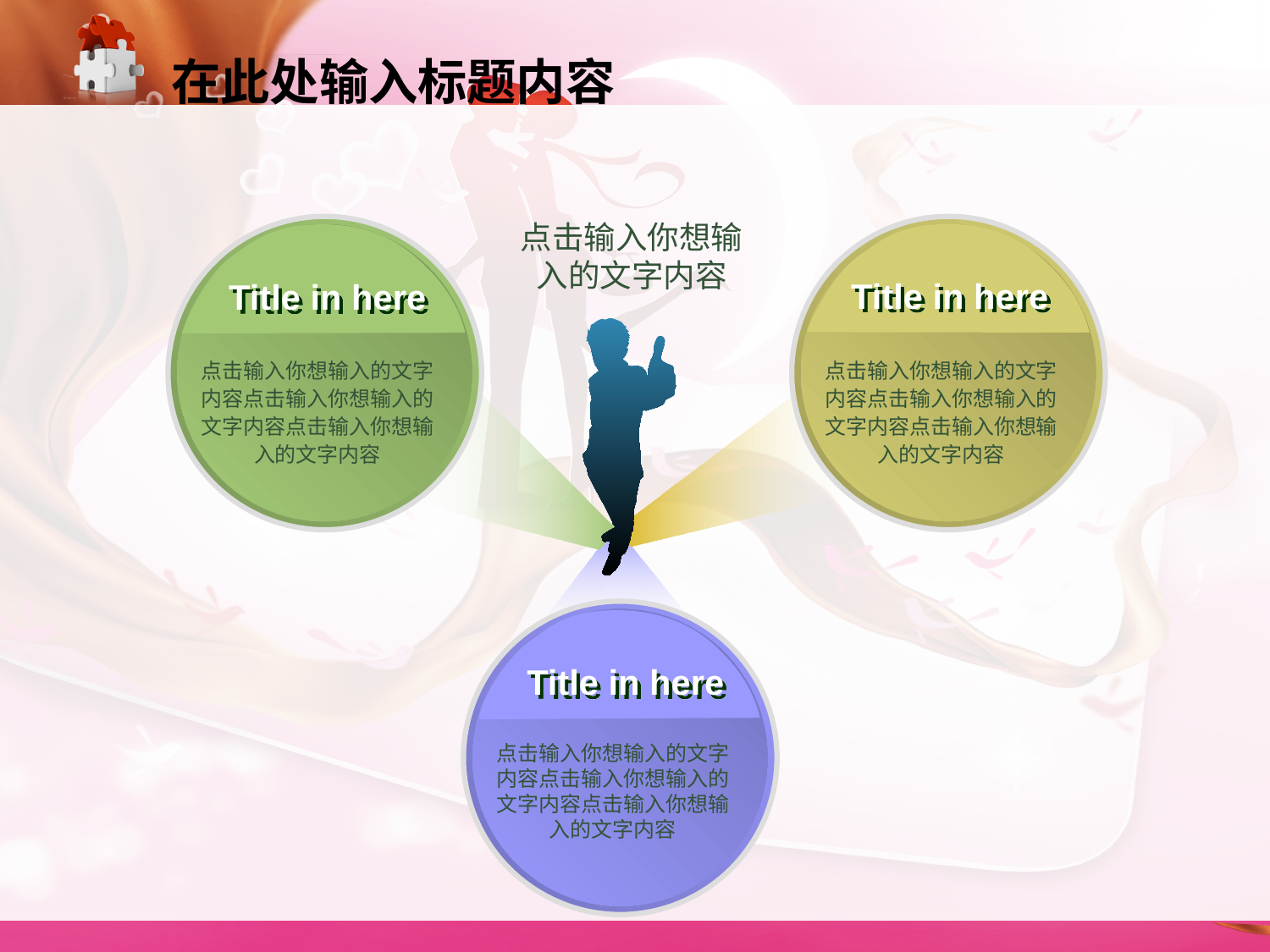

在此处输入标题内容
点击输入你想输入的文字内容

Title in here
Title in here

点击输入你想输入的文字内容点击输入你想输入的文字内容点击输入你想输入的文字内容
点击输入你想输入的文字内容点击输入你想输入的文字内容点击输入你想输入的文字内容

Title in here
点击输入你想输入的文字内容点击输入你想输入的文字内容点击输入你想输入的文字内容